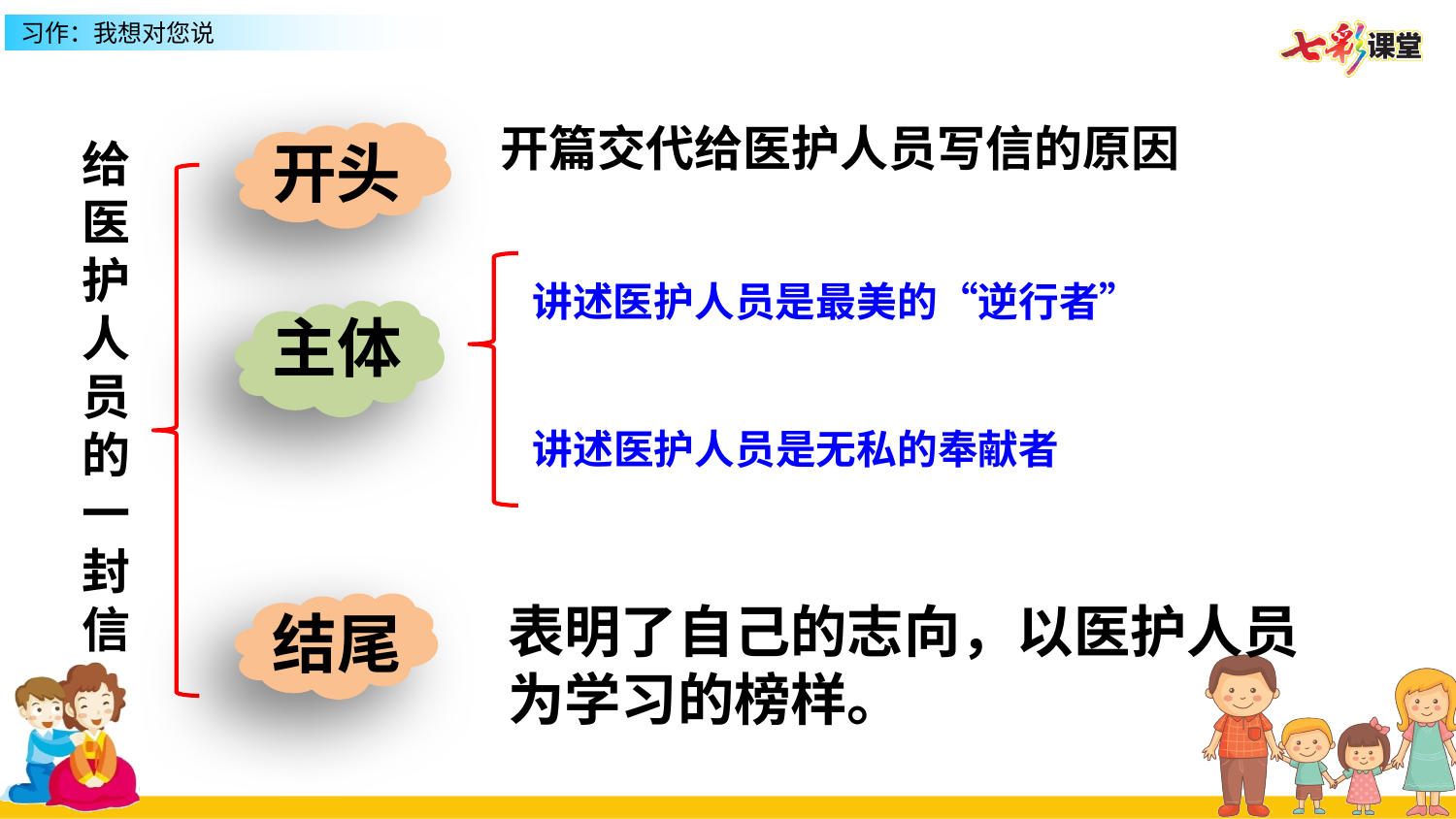

开篇交代给医护人员写信的原因

开头
给医护人员的一封信

讲述医护人员是最美的“逆行者”
主体

讲述医护人员是无私的奉献者
表明了自己的志向，以医护人员为学习的榜样。

结尾